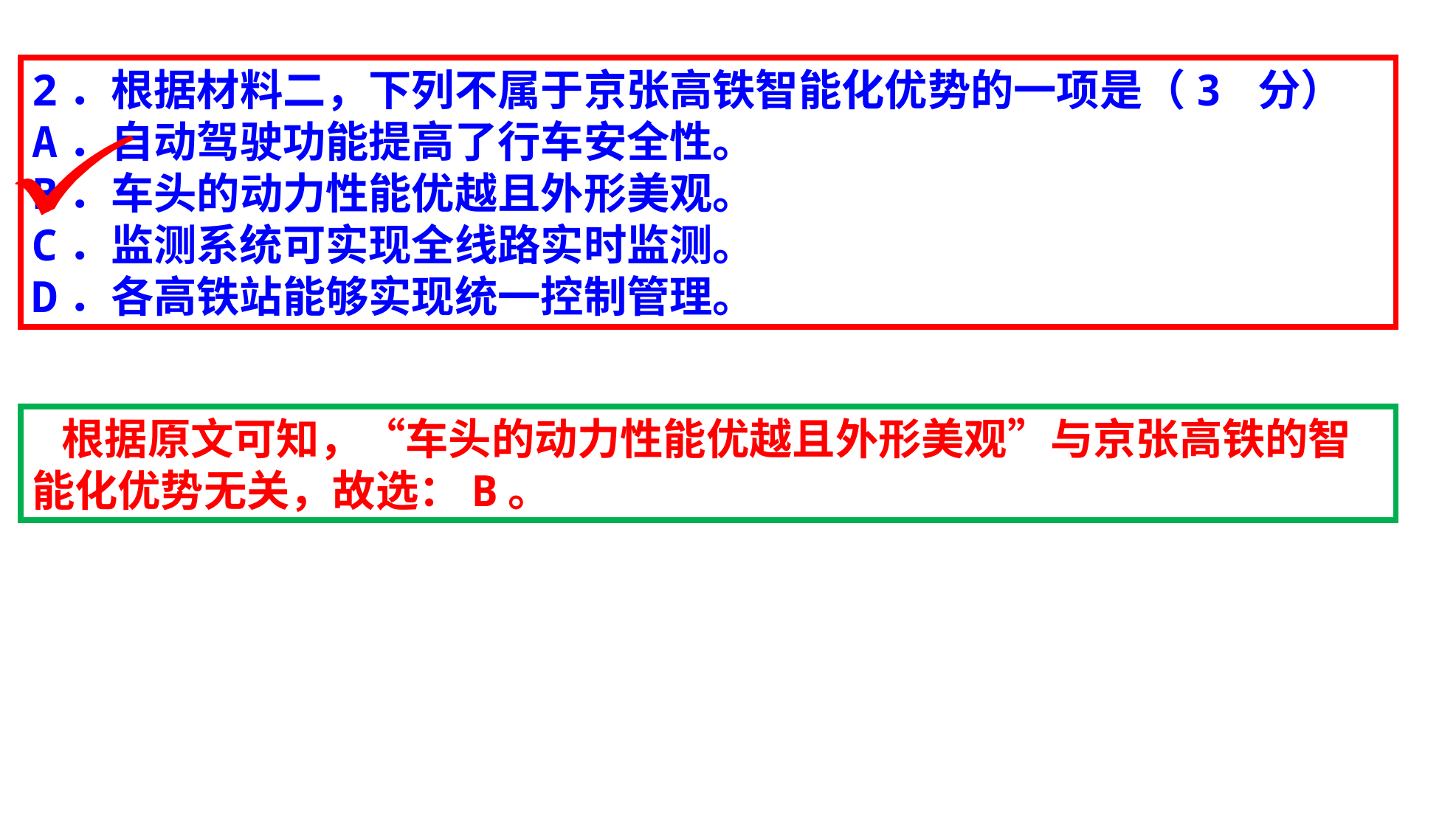

2．根据材料二，下列不属于京张高铁智能化优势的一项是（3 分）
A．自动驾驶功能提高了行车安全性。
B．车头的动力性能优越且外形美观。
C．监测系统可实现全线路实时监测。
D．各高铁站能够实现统一控制管理。

  根据原文可知，“车头的动力性能优越且外形美观”与京张高铁的智能化优势无关，故选：B。